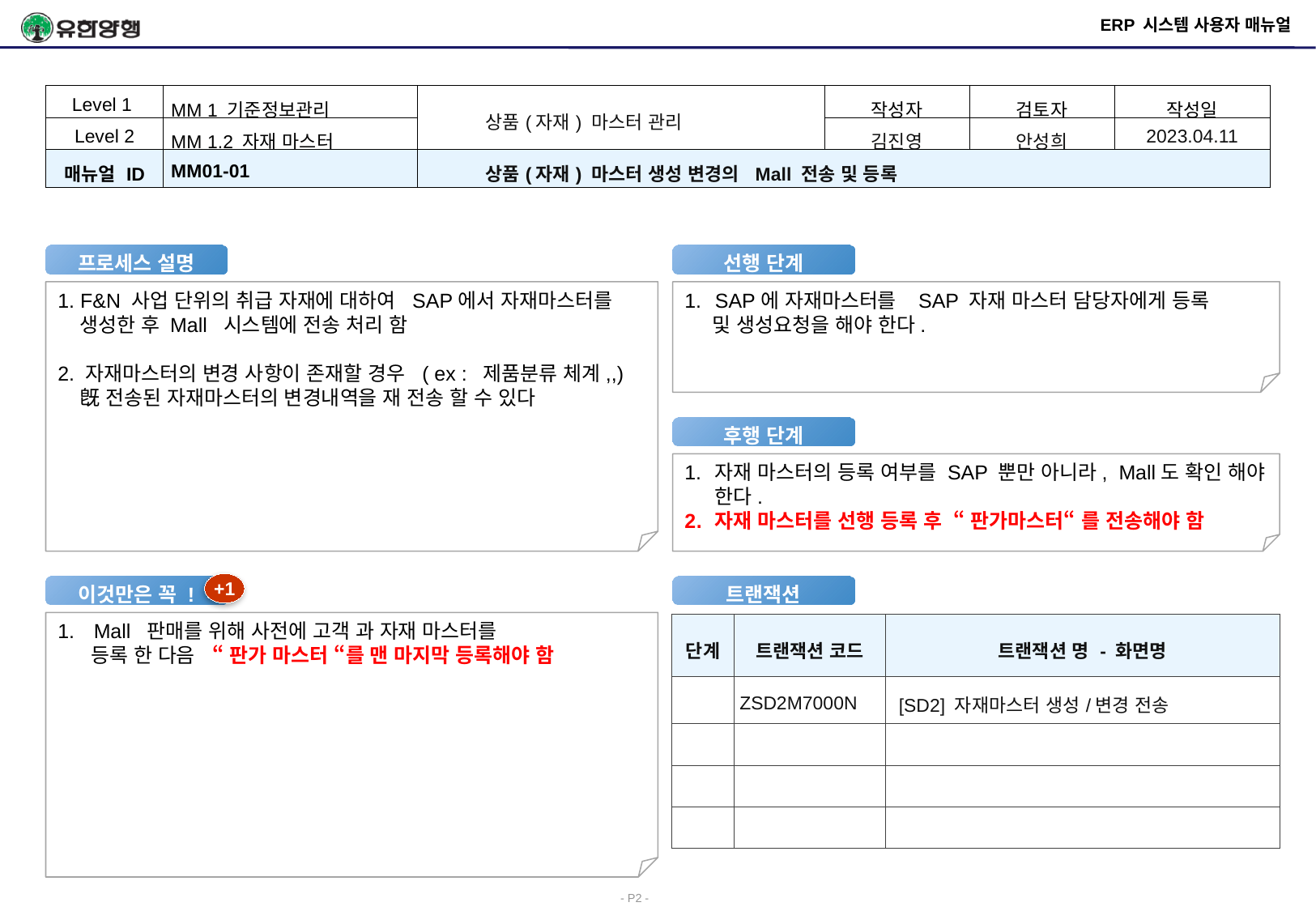

# ERP 시스템 사용자 매뉴얼
| Level 1 | MM 1 기준정보관리 | 상품(자재) 마스터 관리 | 작성자 | 검토자 | 작성일 |
| --- | --- | --- | --- | --- | --- |
| Level 2 | MM 1.2 자재 마스터 |  | 김진영 | 안성희 | 2023.04.11 |
| 매뉴얼 ID | MM01-01 | 상품(자재) 마스터 생성 변경의 Mall 전송 및 등록 |  |  |  |
프로세스 설명
선행 단계
1. F&N 사업 단위의 취급 자재에 대하여  SAP에서 자재마스터를
   생성한 후 Mall  시스템에 전송 처리 함

2. 자재마스터의 변경 사항이 존재할 경우  ( ex :  제품분류 체계,,)
   旣 전송된 자재마스터의 변경내역을 재 전송 할 수 있다

SAP에 자재마스터를   SAP 자재 마스터 담당자에게 등록
    및 생성요청을 해야 한다.
후행 단계
자재 마스터의 등록 여부를 SAP 뿐만 아니라,  Mall도 확인 해야 한다.
자재 마스터를 선행 등록 후  “ 판가마스터“ 를 전송해야 함
+1
이것만은 꼭 !
트랜잭션
 Mall  판매를 위해 사전에 고객 과 자재 마스터를
     등록 한 다음   “ 판가 마스터 “를 맨 마지막 등록해야 함

| 단계 | 트랜잭션 코드 | 트랜잭션 명 - 화면명 |
| --- | --- | --- |
|  | ZSD2M7000N | [SD2] 자재마스터 생성/변경 전송 |
|  |  |  |
|  |  |  |
|  |  |  |